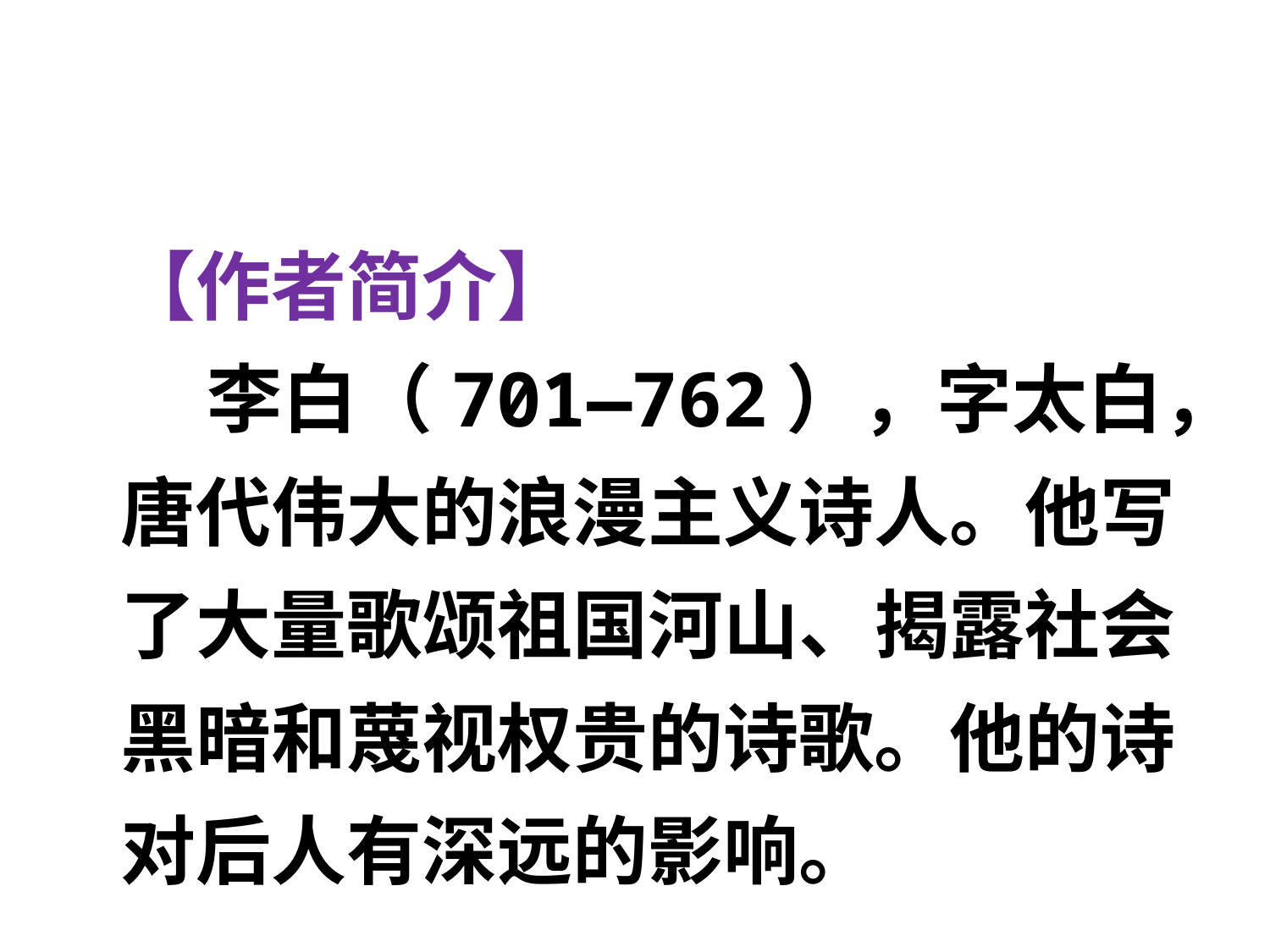

【作者简介】
    李白（701—762），字太白，唐代伟大的浪漫主义诗人。他写了大量歌颂祖国河山、揭露社会黑暗和蔑视权贵的诗歌。他的诗对后人有深远的影响。